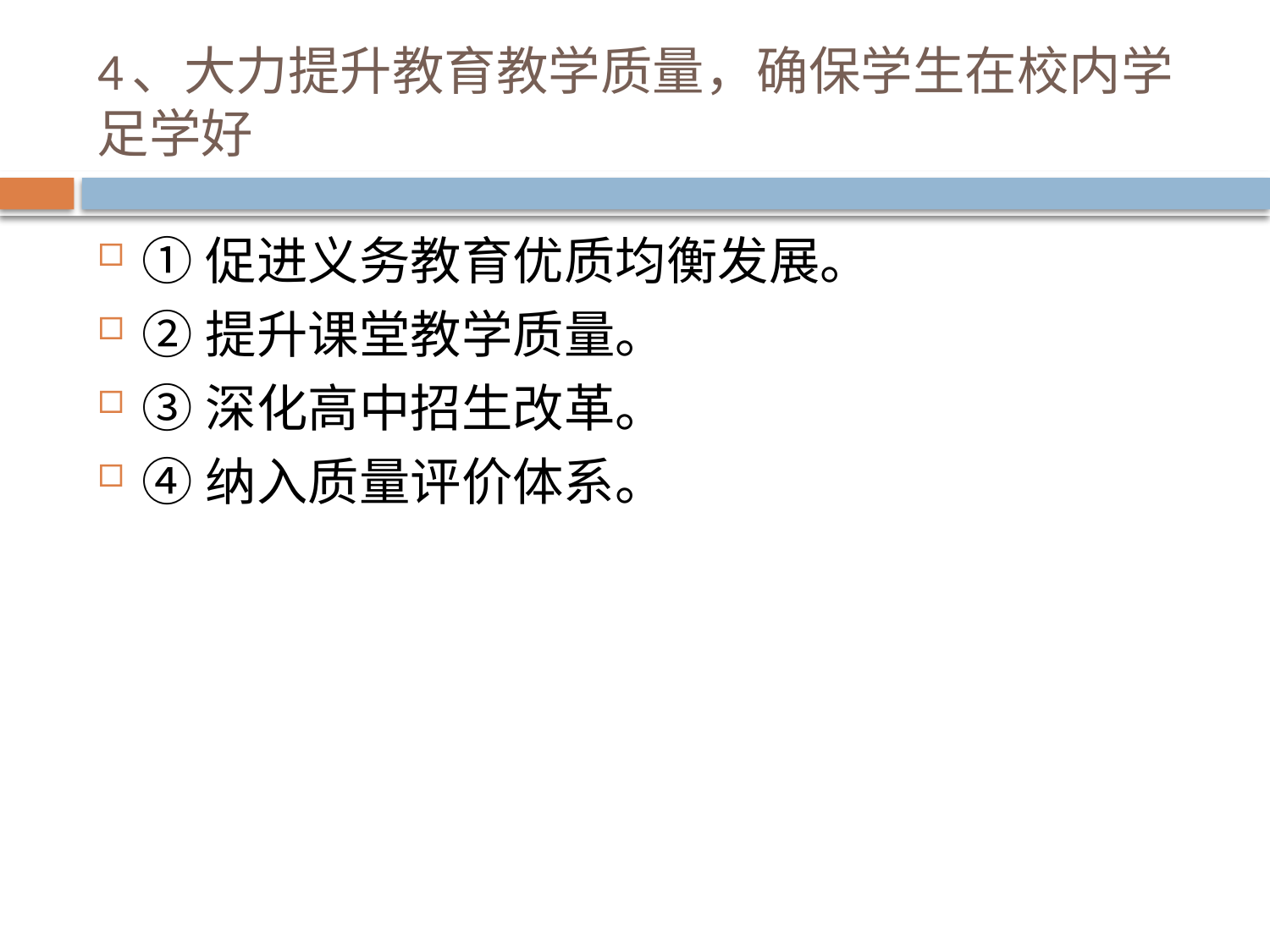

# 4、大力提升教育教学质量，确保学生在校内学足学好
①促进义务教育优质均衡发展。
②提升课堂教学质量。
③深化高中招生改革。
④纳入质量评价体系。